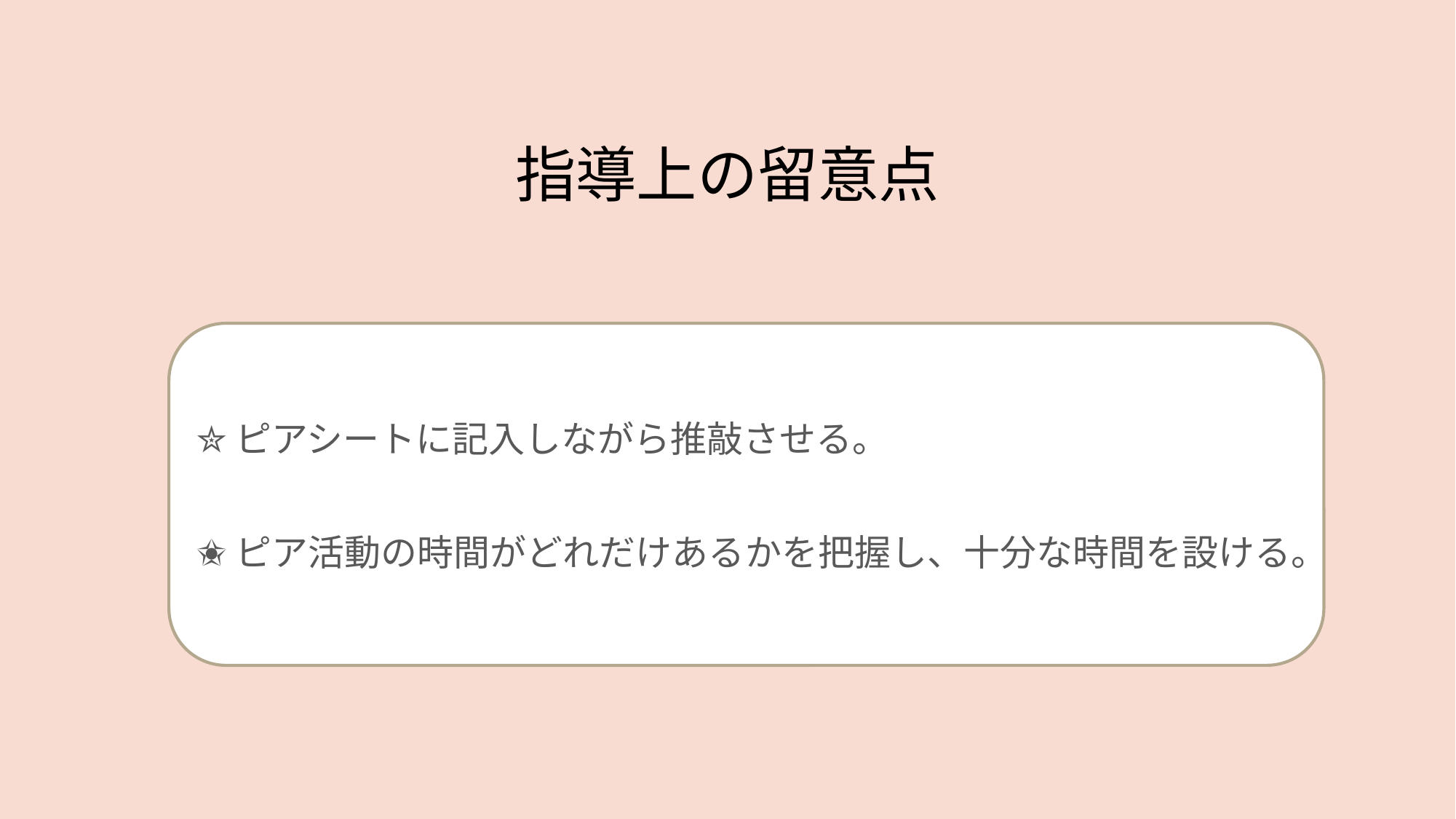

指導上の留意点

✮ピアシートに記入しながら推敲させる。
✬ピア活動の時間がどれだけあるかを把握し、十分な時間を設ける。